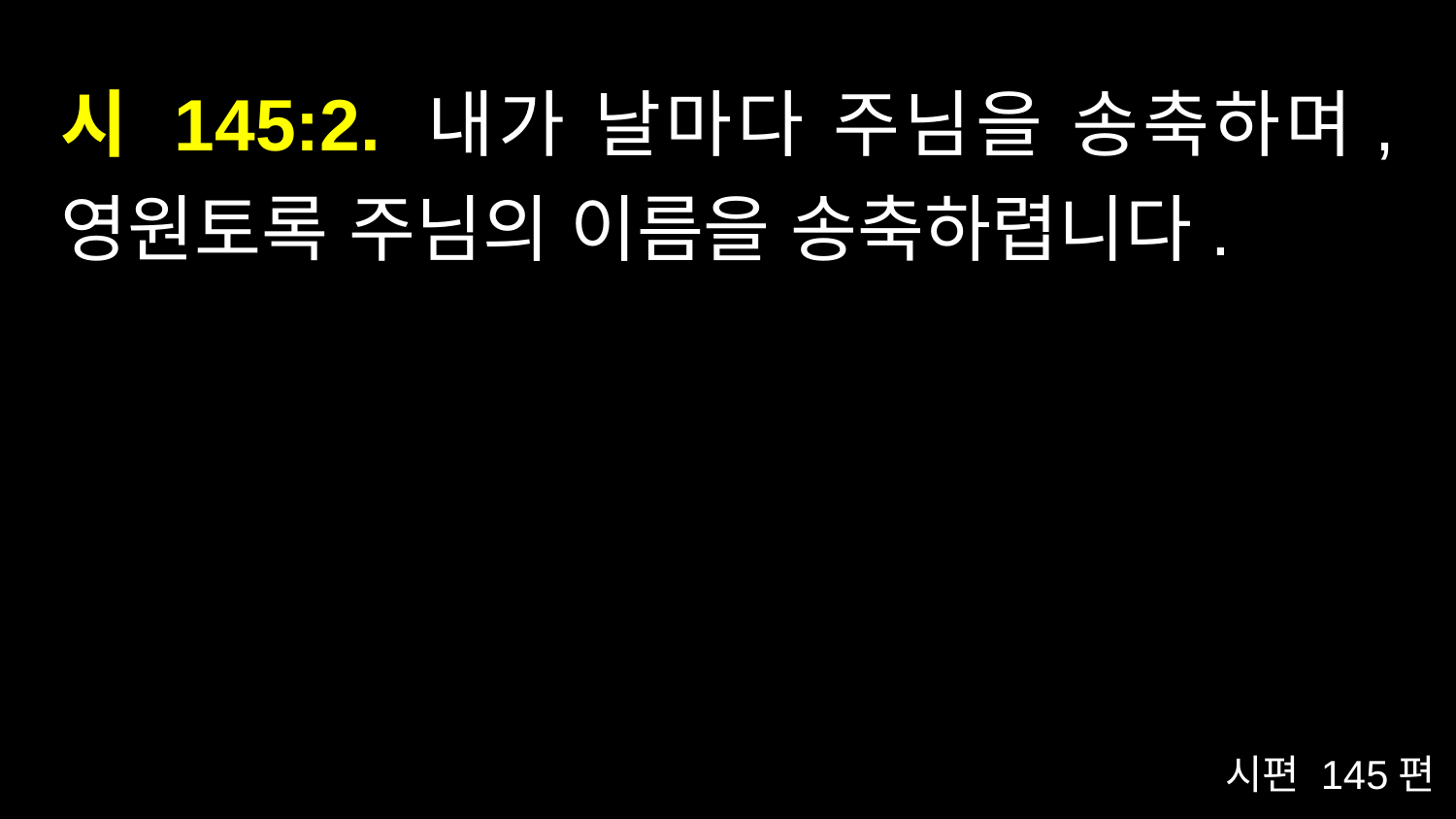

# 시 145:2. 내가 날마다 주님을 송축하며, 영원토록 주님의 이름을 송축하렵니다.
시편 145편